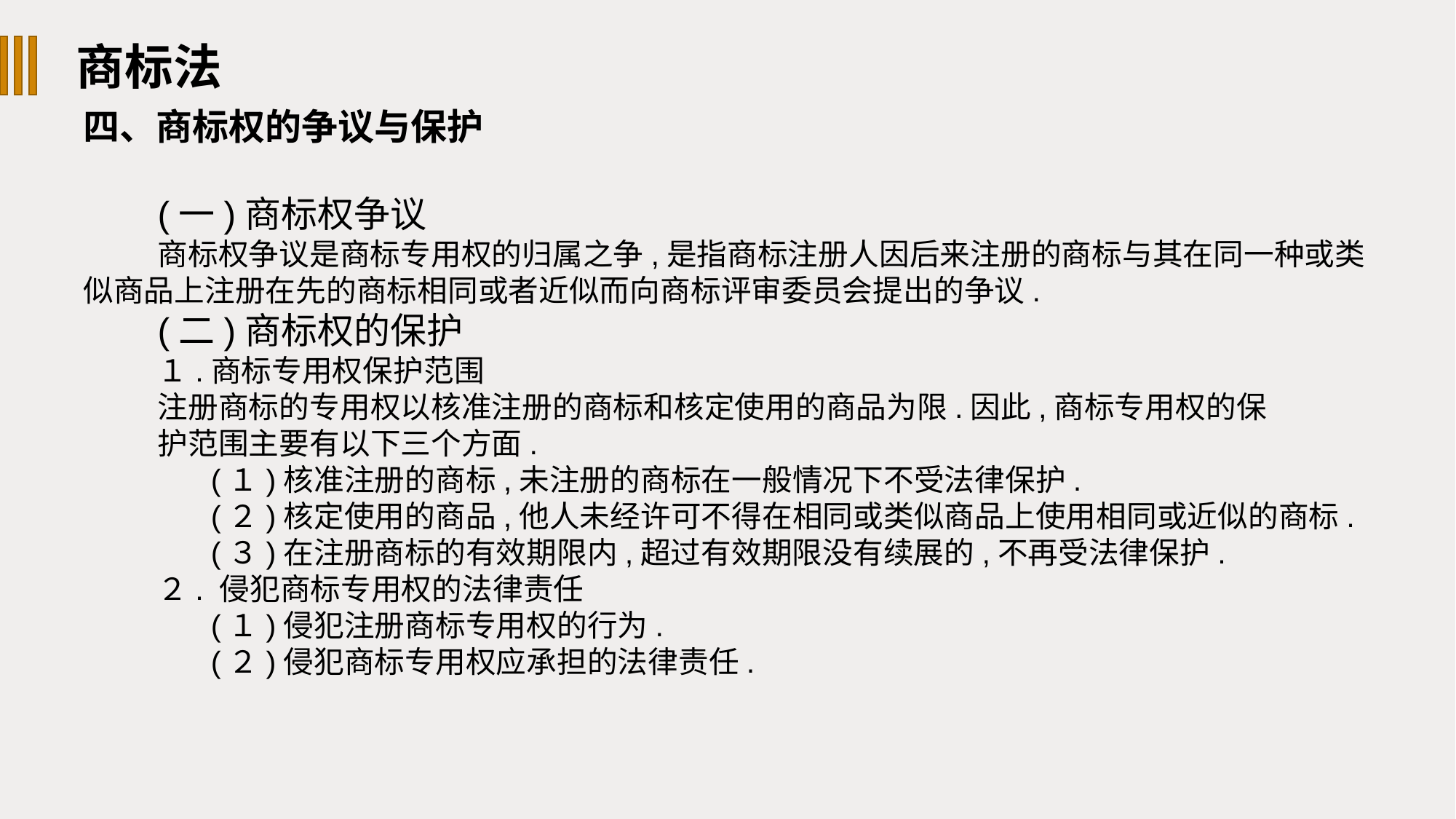

商标法

四、商标权的争议与保护

(一)商标权争议
商标权争议是商标专用权的归属之争,是指商标注册人因后来注册的商标与其在同一种或类似商品上注册在先的商标相同或者近似而向商标评审委员会提出的争议.
(二)商标权的保护
１.商标专用权保护范围
注册商标的专用权以核准注册的商标和核定使用的商品为限.因此,商标专用权的保
护范围主要有以下三个方面.
(１)核准注册的商标,未注册的商标在一般情况下不受法律保护.
(２)核定使用的商品,他人未经许可不得在相同或类似商品上使用相同或近似的商标.
(３)在注册商标的有效期限内,超过有效期限没有续展的,不再受法律保护.
２. 侵犯商标专用权的法律责任
(１)侵犯注册商标专用权的行为.
(２)侵犯商标专用权应承担的法律责任.